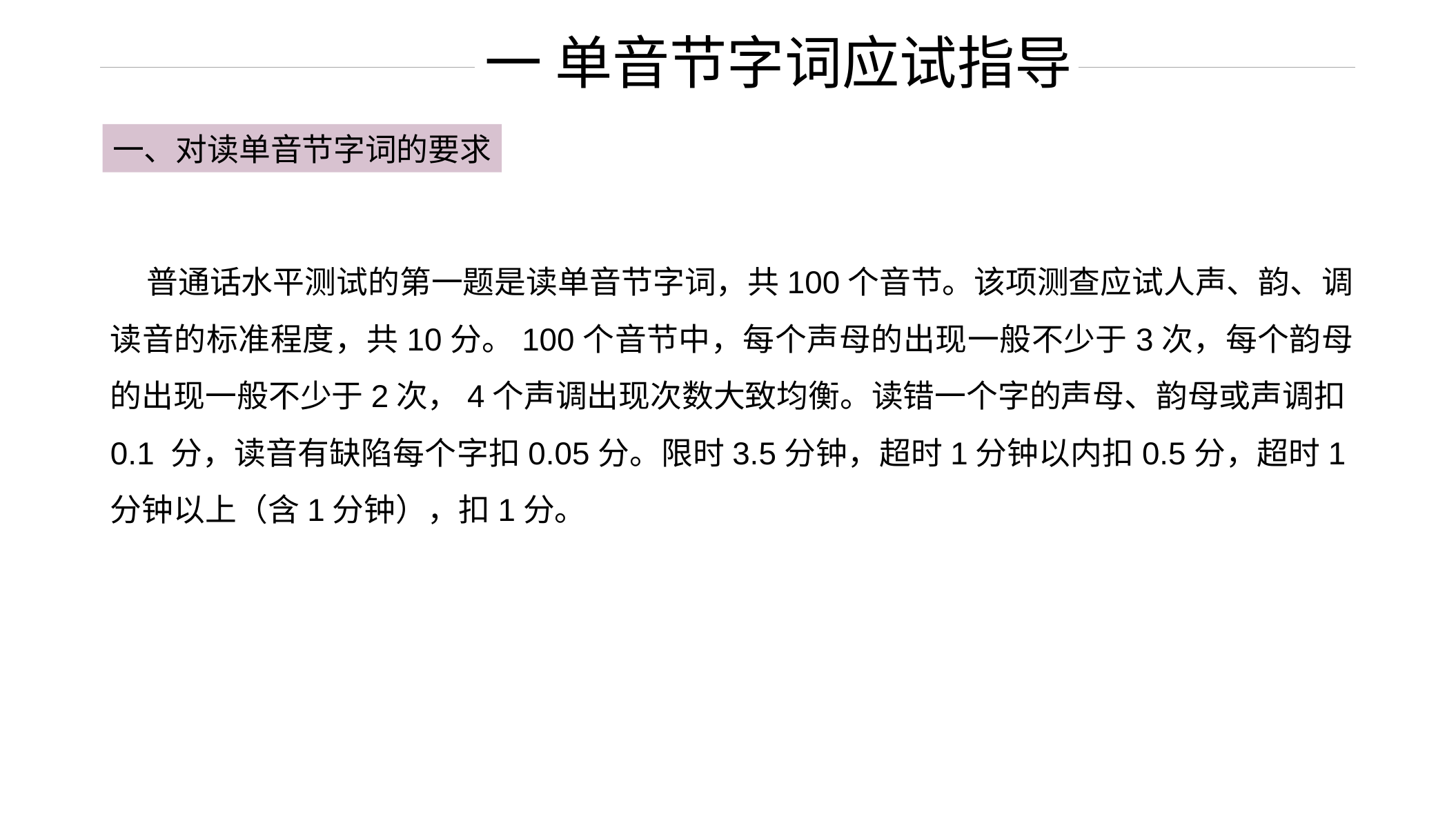

一 单音节字词应试指导
一、对读单音节字词的要求
    普通话水平测试的第一题是读单音节字词，共100个音节。该项测查应试人声、韵、调读音的标准程度，共10分。100个音节中，每个声母的出现一般不少于3次，每个韵母的出现一般不少于2次，4个声调出现次数大致均衡。读错一个字的声母、韵母或声调扣0.1 分，读音有缺陷每个字扣0.05分。限时3.5分钟，超时1分钟以内扣0.5分，超时1分钟以上（含1分钟），扣1分。